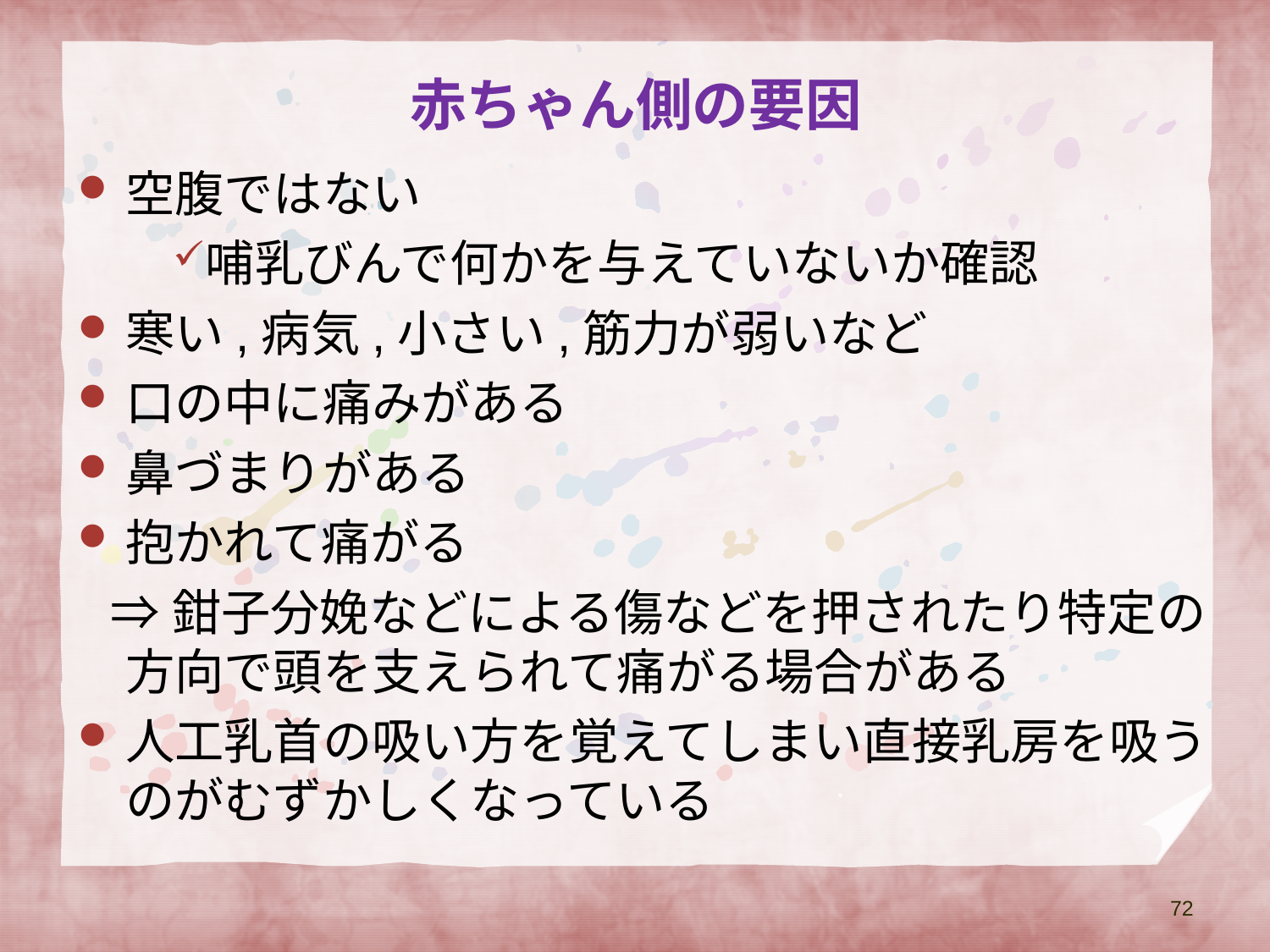

# 赤ちゃん側の要因
空腹ではない
哺乳びんで何かを与えていないか確認
寒い,病気,小さい,筋力が弱いなど
口の中に痛みがある
鼻づまりがある
抱かれて痛がる
   ⇒鉗子分娩などによる傷などを押されたり特定の方向で頭を支えられて痛がる場合がある
人工乳首の吸い方を覚えてしまい直接乳房を吸うのがむずかしくなっている
72